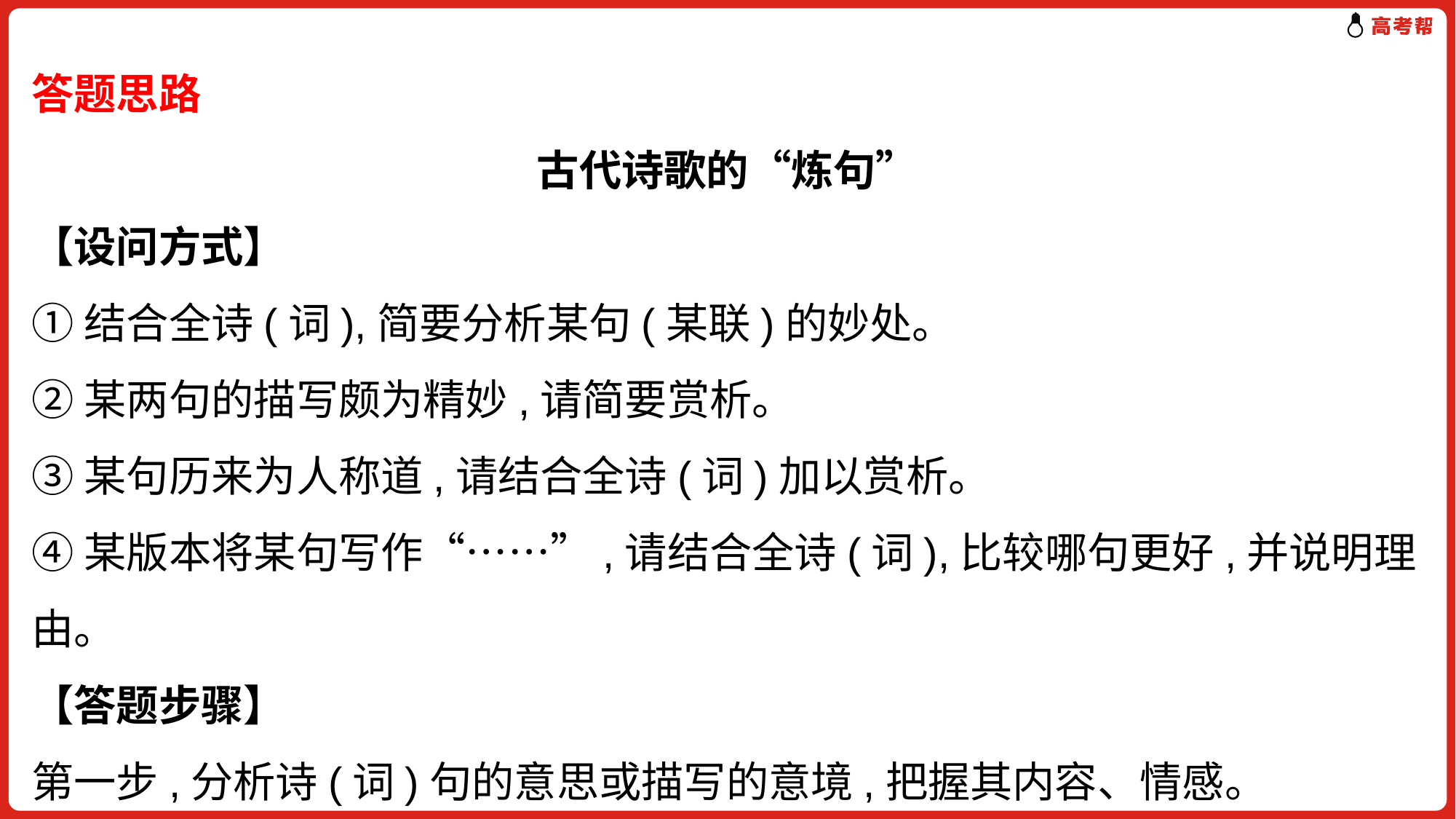

答题思路
古代诗歌的“炼句”
【设问方式】
①结合全诗(词),简要分析某句(某联)的妙处。
②某两句的描写颇为精妙,请简要赏析。
③某句历来为人称道,请结合全诗(词)加以赏析。
④某版本将某句写作“……”,请结合全诗(词),比较哪句更好,并说明理由。
【答题步骤】
第一步,分析诗(词)句的意思或描写的意境,把握其内容、情感。
第二步,抓住突出的一点(语言特点、表达技巧等)进行简析,分析表达效果。